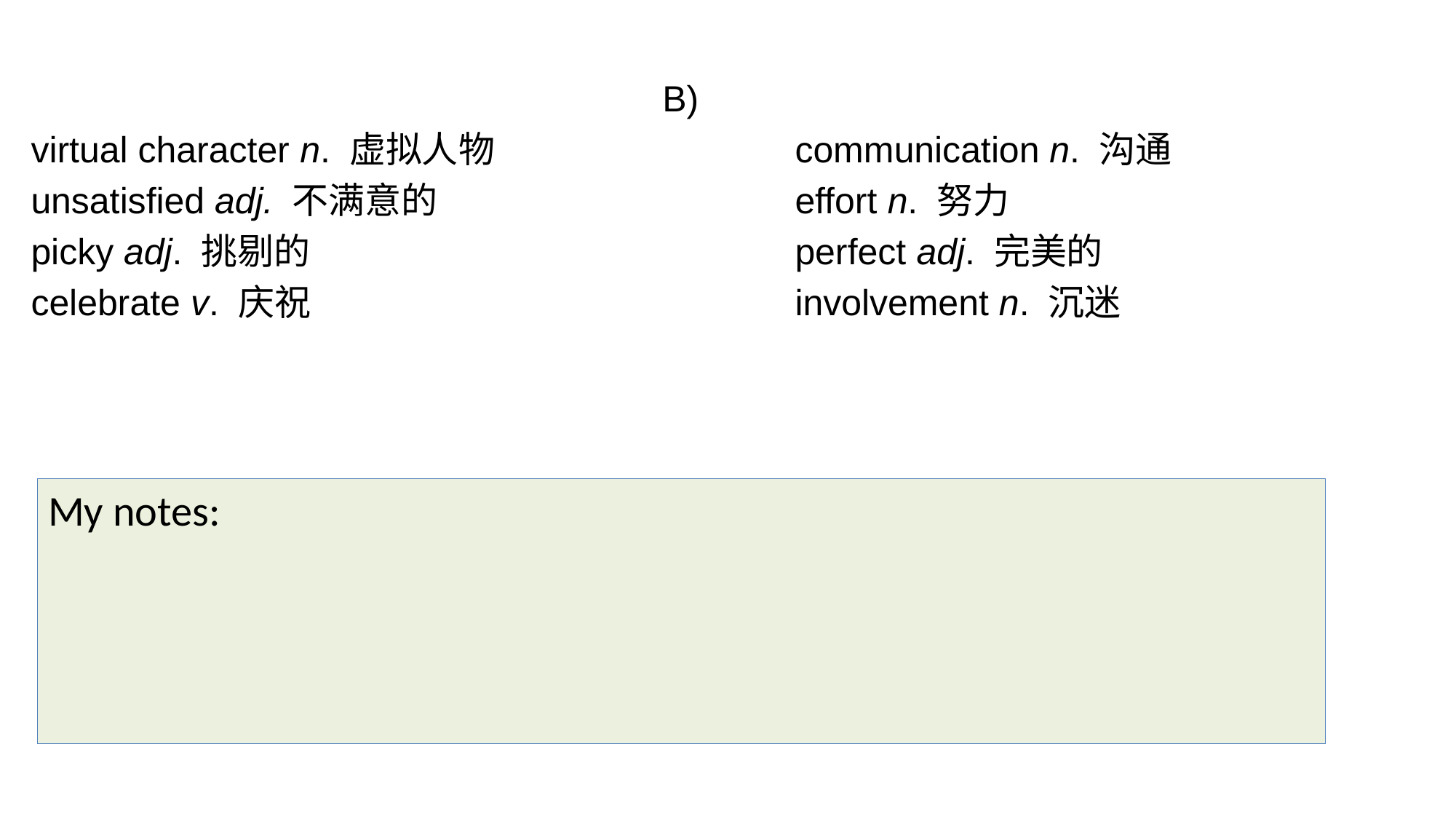

B)
virtual character n. 虚拟人物 			communication n. 沟通
unsatisfied adj. 不满意的				effort n. 努力
picky adj. 挑剔的 					perfect adj. 完美的
celebrate v. 庆祝			 		involvement n. 沉迷
My notes: